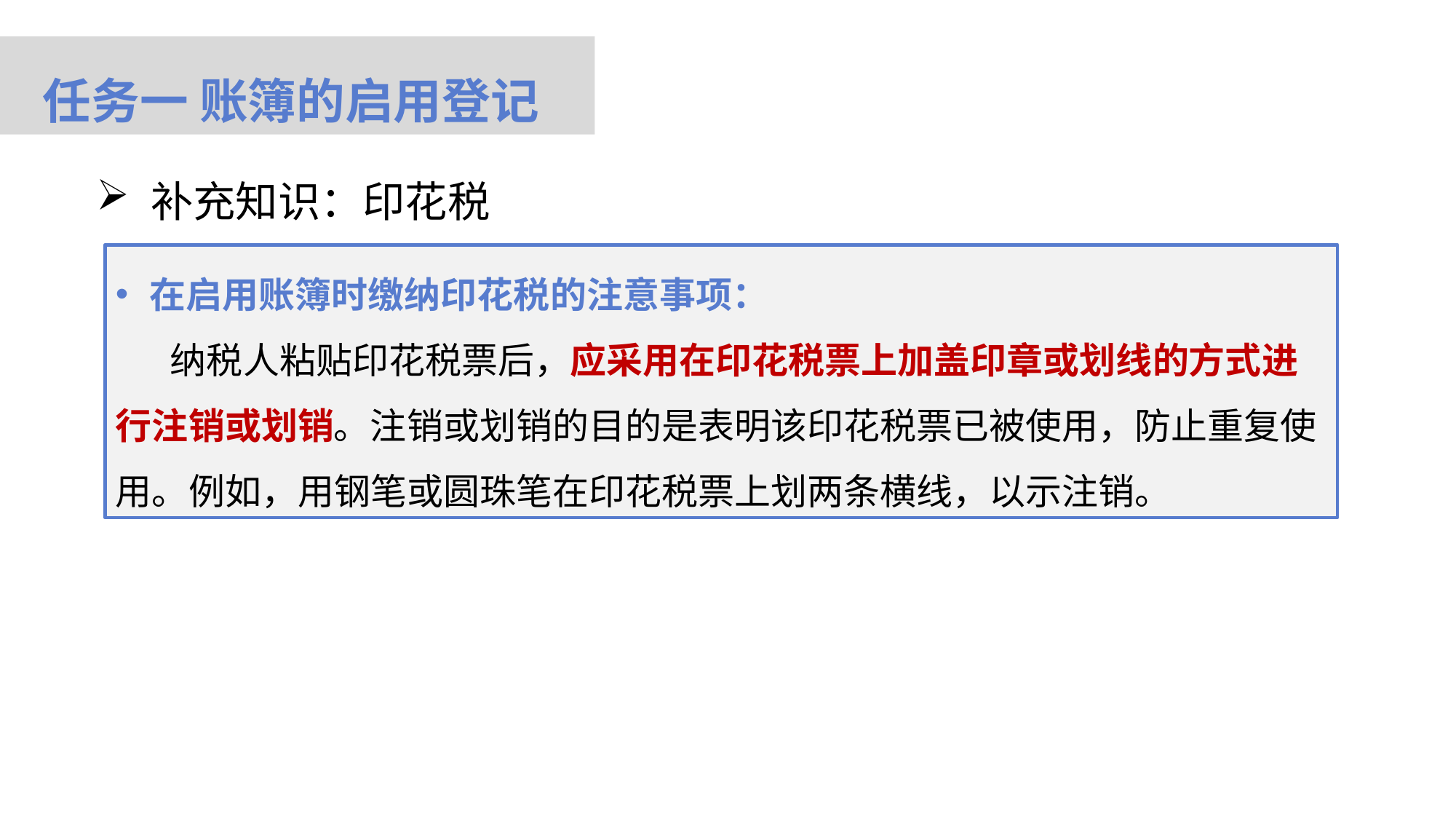

任务一 账簿的启用登记

补充知识：印花税
在启用账簿时缴纳印花税的注意事项：
纳税人粘贴印花税票后，应采用在印花税票上加盖印章或划线的方式进行注销或划销。注销或划销的目的是表明该印花税票已被使用，防止重复使用。例如，用钢笔或圆珠笔在印花税票上划两条横线，以示注销。

9